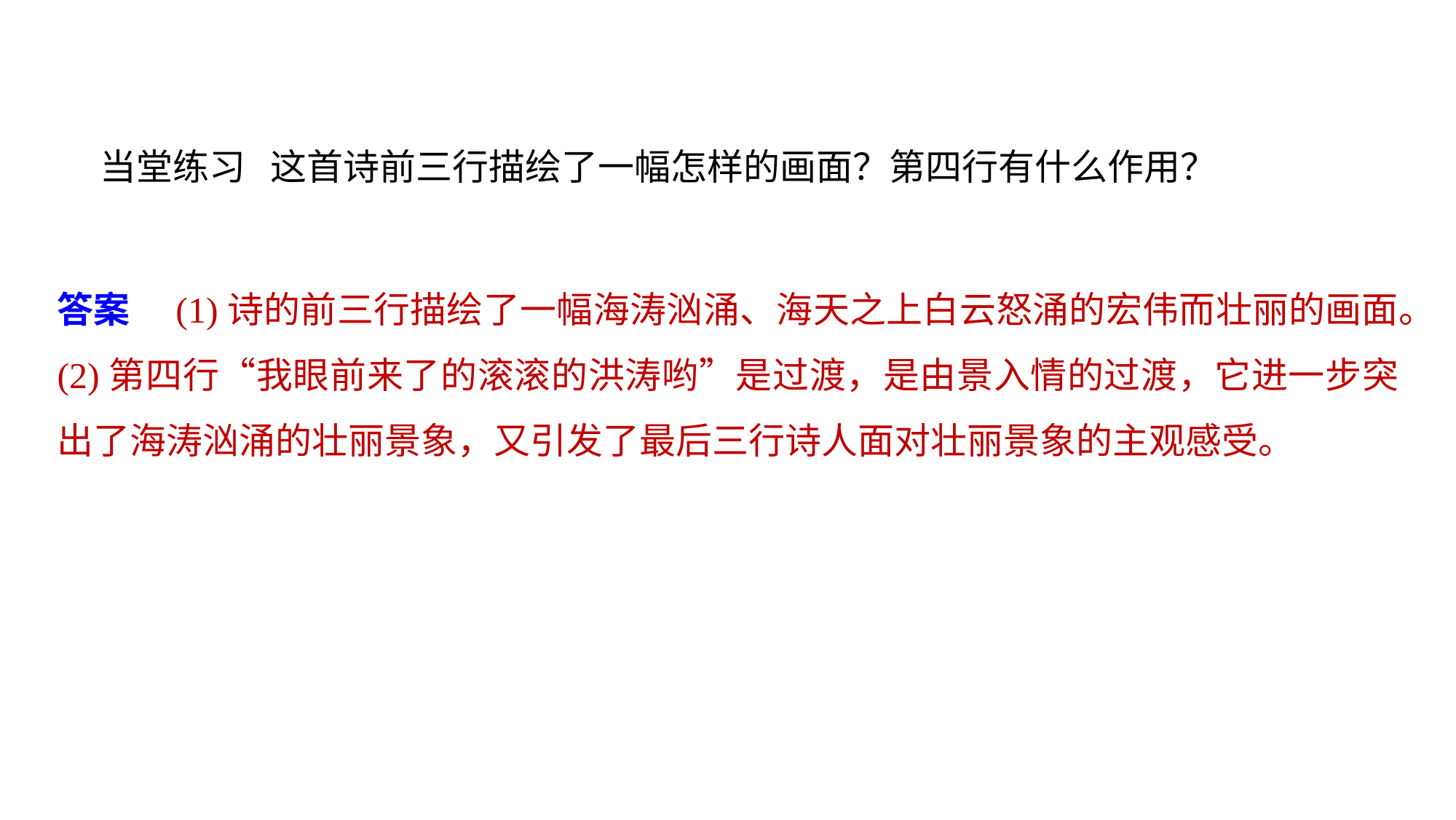

当堂练习   这首诗前三行描绘了一幅怎样的画面？第四行有什么作用？
答案　(1)诗的前三行描绘了一幅海涛汹涌、海天之上白云怒涌的宏伟而壮丽的画面。
(2)第四行“我眼前来了的滚滚的洪涛哟”是过渡，是由景入情的过渡，它进一步突出了海涛汹涌的壮丽景象，又引发了最后三行诗人面对壮丽景象的主观感受。